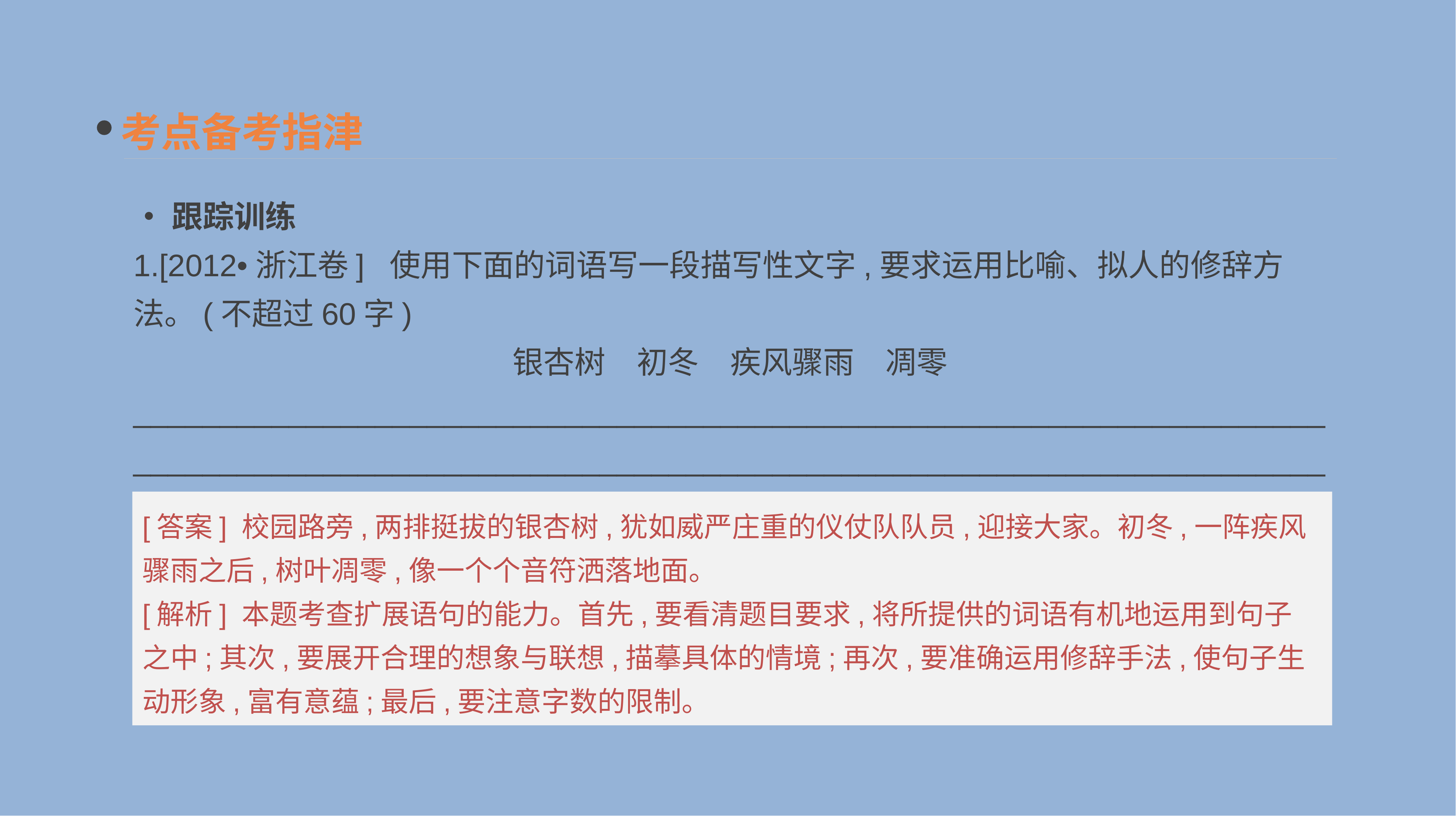

考点备考指津

•跟踪训练
1.[2012•浙江卷]  使用下面的词语写一段描写性文字,要求运用比喻、拟人的修辞方法。(不超过60字)
银杏树　初冬　疾风骤雨　凋零
__________________________________________________________________________________________________________________________________________________________________________

[答案] 校园路旁,两排挺拔的银杏树,犹如威严庄重的仪仗队队员,迎接大家。初冬,一阵疾风骤雨之后,树叶凋零,像一个个音符洒落地面。
[解析] 本题考查扩展语句的能力。首先,要看清题目要求,将所提供的词语有机地运用到句子之中;其次,要展开合理的想象与联想,描摹具体的情境;再次,要准确运用修辞手法,使句子生动形象,富有意蕴;最后,要注意字数的限制。